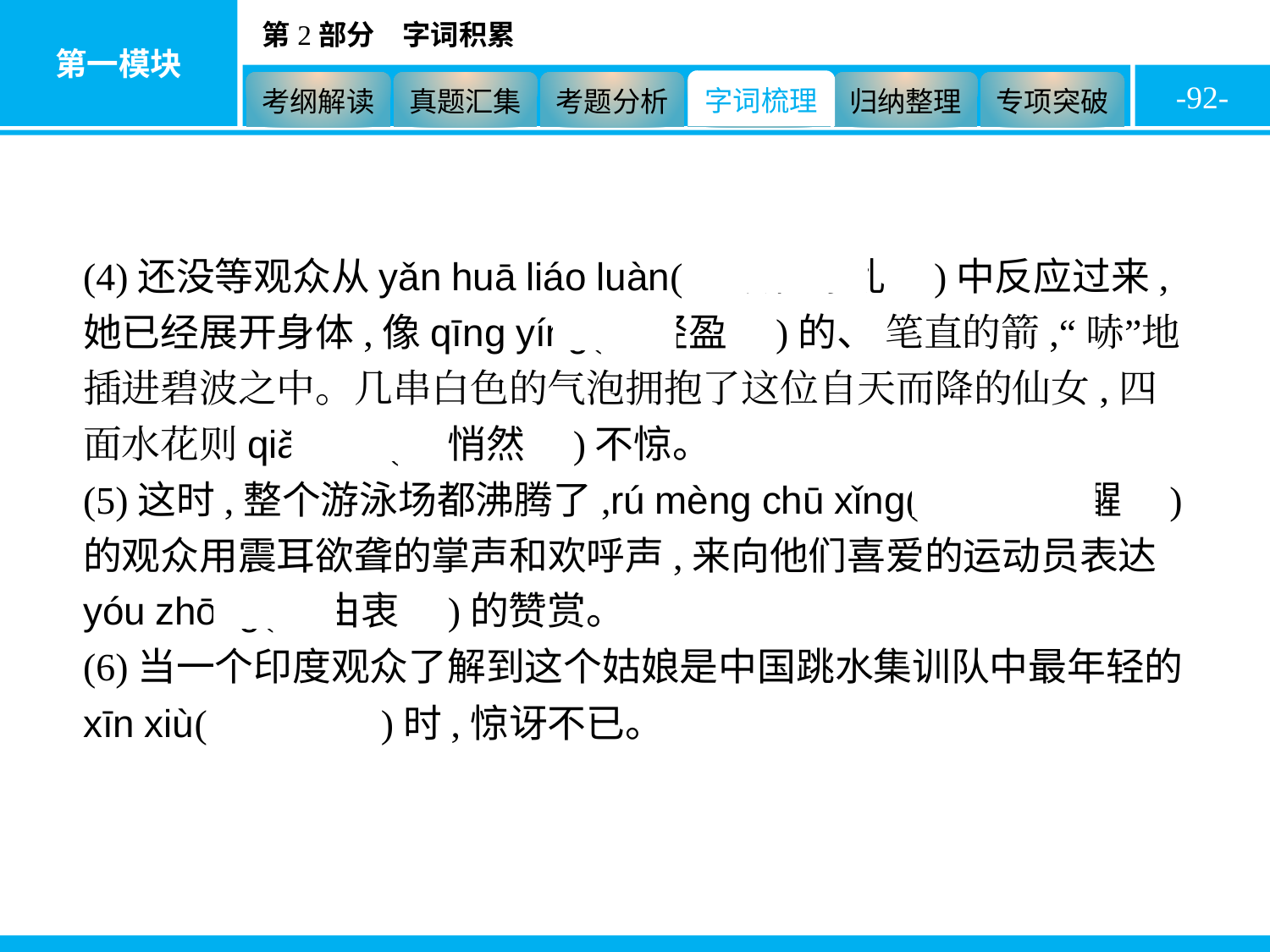

-92-
(4)还没等观众从yǎn huā liáo luàn(　眼花缭乱　)中反应过来,她已经展开身体,像qīng yíng(　轻盈　)的、 笔直的箭,“哧”地插进碧波之中。几串白色的气泡拥抱了这位自天而降的仙女,四面水花则qiǎo rán(　悄然　)不惊。
(5)这时,整个游泳场都沸腾了,rú mèng chū xǐng(　如梦初醒　)的观众用震耳欲聋的掌声和欢呼声,来向他们喜爱的运动员表达yóu zhōng(　由衷　)的赞赏。
(6)当一个印度观众了解到这个姑娘是中国跳水集训队中最年轻的xīn xiù(　新秀　)时,惊讶不已。